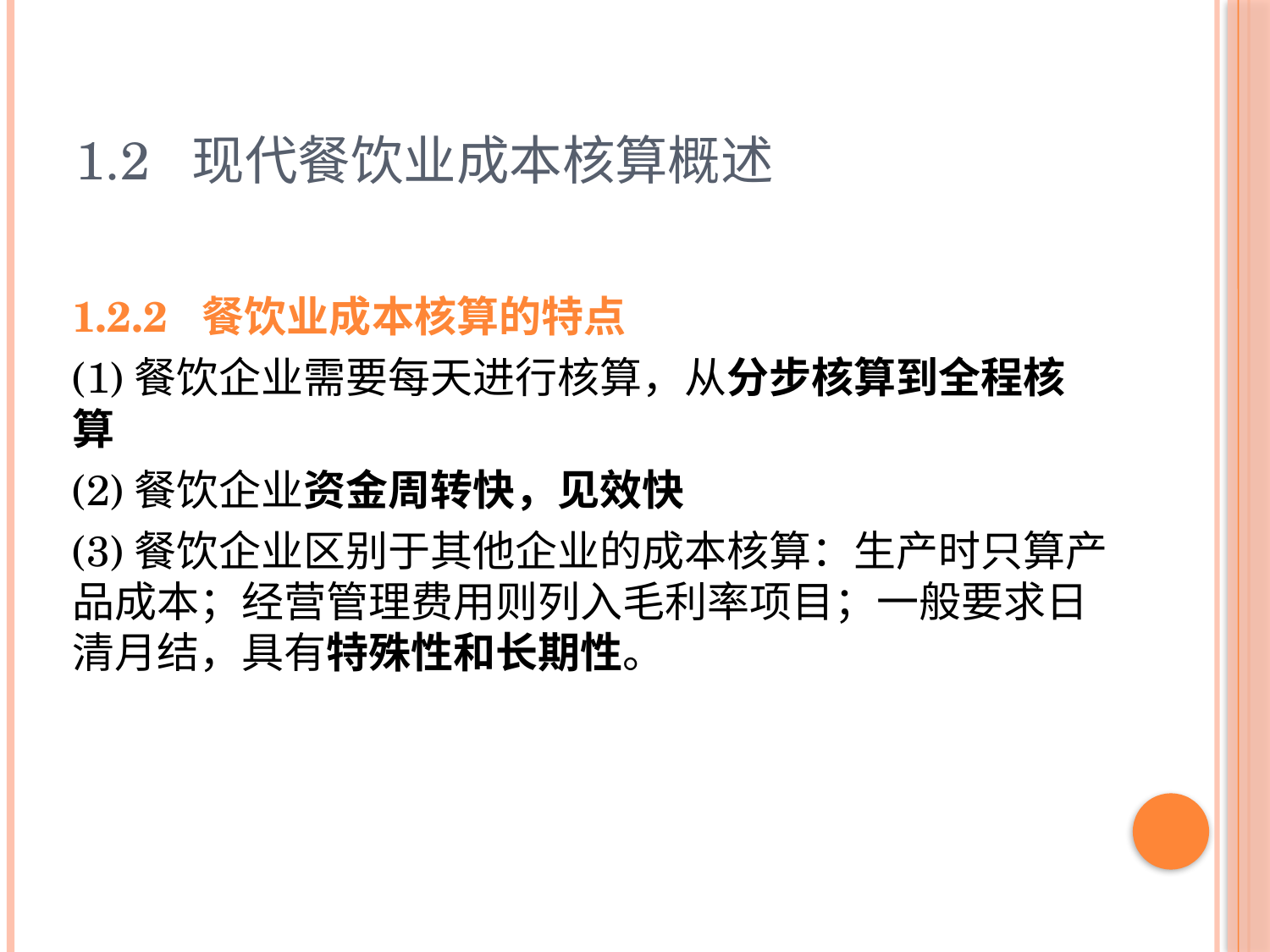

# 1.2  现代餐饮业成本核算概述

1.2.2  餐饮业成本核算的特点
(1)餐饮企业需要每天进行核算，从分步核算到全程核算
(2)餐饮企业资金周转快，见效快
(3)餐饮企业区别于其他企业的成本核算：生产时只算产品成本；经营管理费用则列入毛利率项目；一般要求日清月结，具有特殊性和长期性。